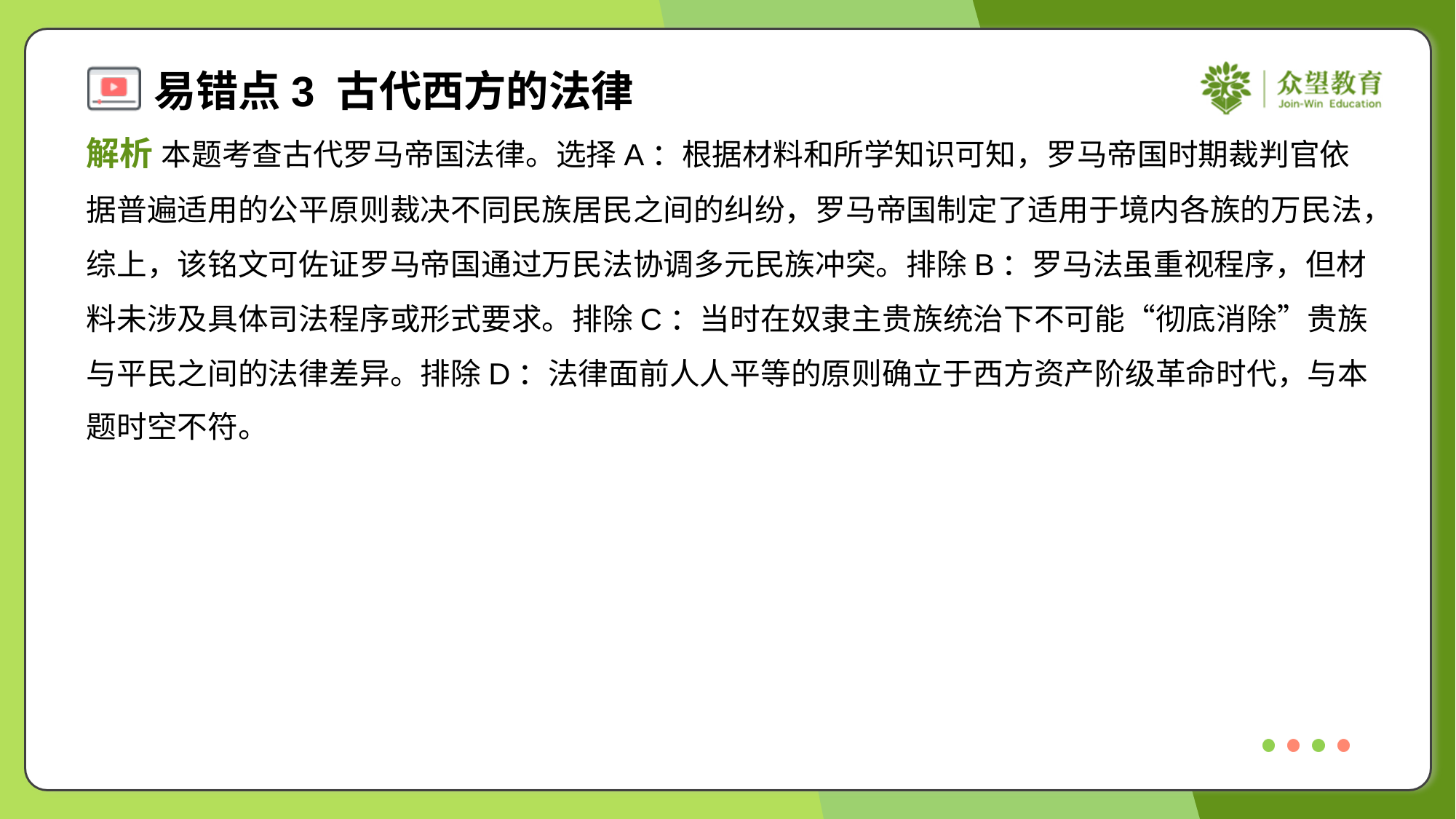

解析 本题考查古代罗马帝国法律。选择A：根据材料和所学知识可知，罗马帝国时期裁判官依
据普遍适用的公平原则裁决不同民族居民之间的纠纷，罗马帝国制定了适用于境内各族的万民法，
综上，该铭文可佐证罗马帝国通过万民法协调多元民族冲突。排除B：罗马法虽重视程序，但材
料未涉及具体司法程序或形式要求。排除C：当时在奴隶主贵族统治下不可能“彻底消除”贵族
与平民之间的法律差异。排除D：法律面前人人平等的原则确立于西方资产阶级革命时代，与本
题时空不符。